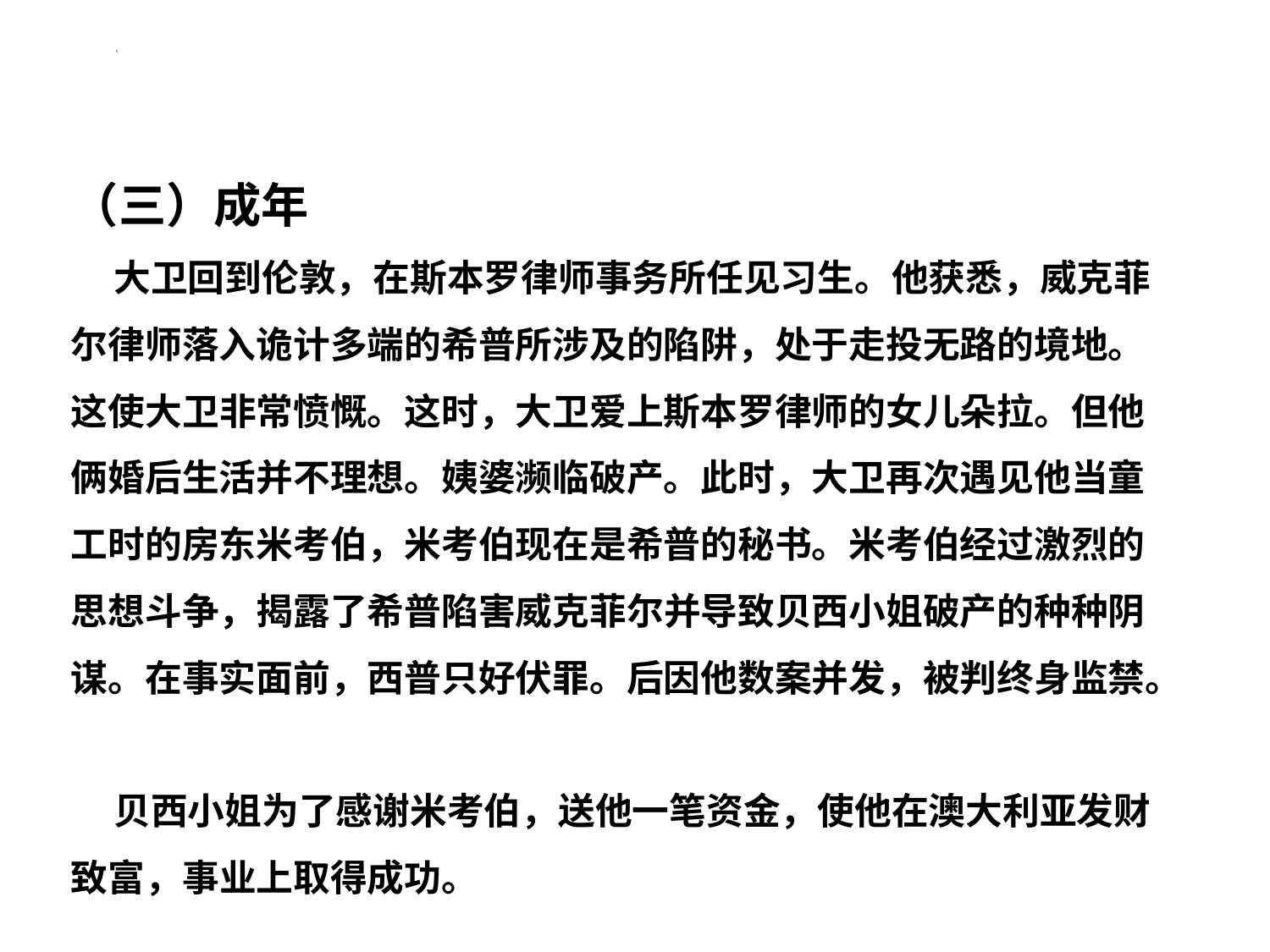

（三）成年
    大卫回到伦敦，在斯本罗律师事务所任见习生。他获悉，威克菲尔律师落入诡计多端的希普所涉及的陷阱，处于走投无路的境地。这使大卫非常愤慨。这时，大卫爱上斯本罗律师的女儿朵拉。但他俩婚后生活并不理想。姨婆濒临破产。此时，大卫再次遇见他当童工时的房东米考伯，米考伯现在是希普的秘书。米考伯经过激烈的思想斗争，揭露了希普陷害威克菲尔并导致贝西小姐破产的种种阴谋。在事实面前，西普只好伏罪。后因他数案并发，被判终身监禁。
    贝西小姐为了感谢米考伯，送他一笔资金，使他在澳大利亚发财致富，事业上取得成功。